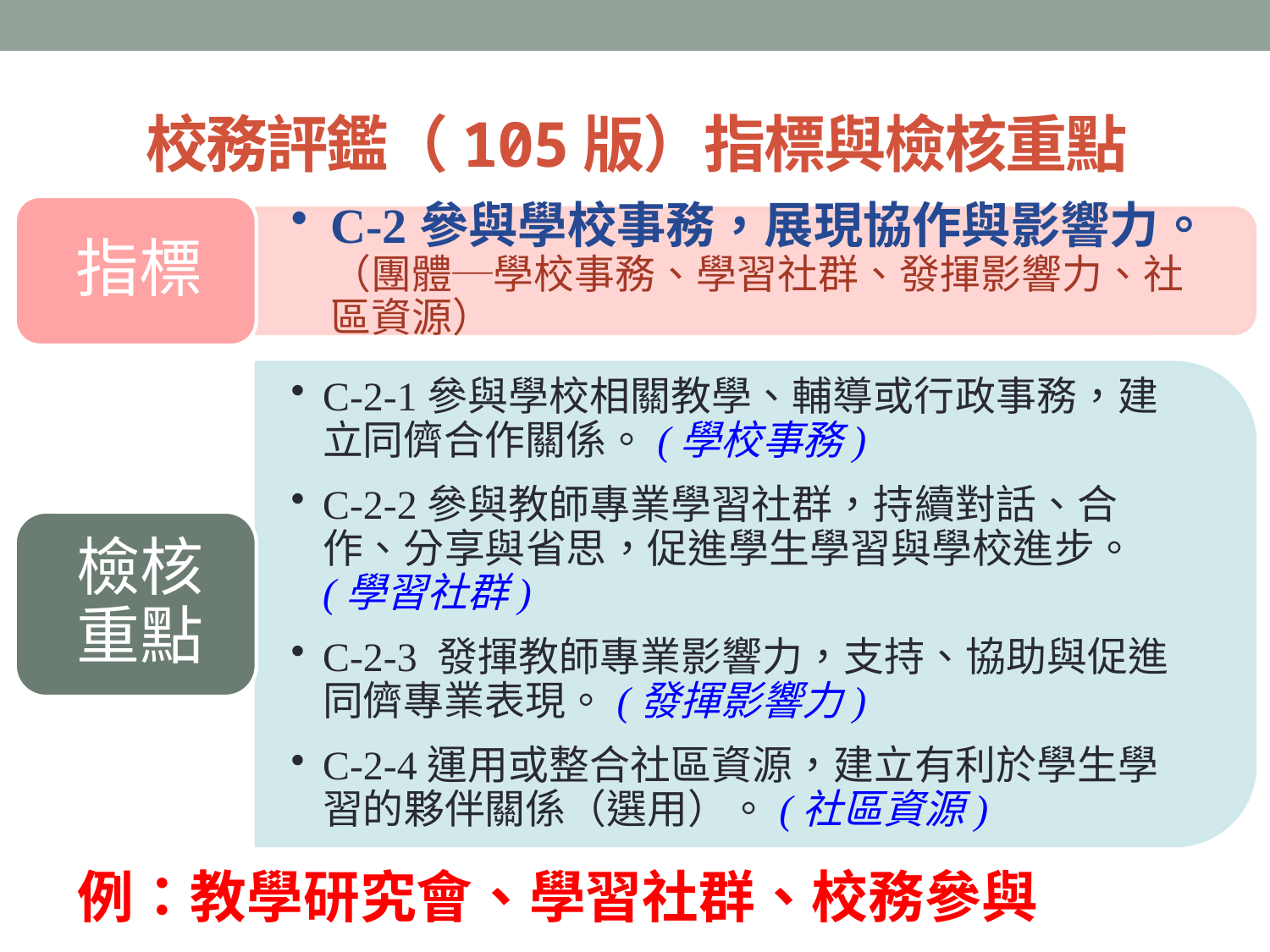

# 校務評鑑（105版）指標與檢核重點
C-2參與學校事務，展現協作與影響力。（團體─學校事務、學習社群、發揮影響力、社區資源）
指標
C-2-1參與學校相關教學、輔導或行政事務，建立同儕合作關係。(學校事務)
C-2-2參與教師專業學習社群，持續對話、合作、分享與省思，促進學生學習與學校進步。(學習社群)
C-2-3 發揮教師專業影響力，支持、協助與促進同儕專業表現。(發揮影響力)
C-2-4運用或整合社區資源，建立有利於學生學習的夥伴關係（選用）。(社區資源)
檢核重點
例：教學研究會、學習社群、校務參與